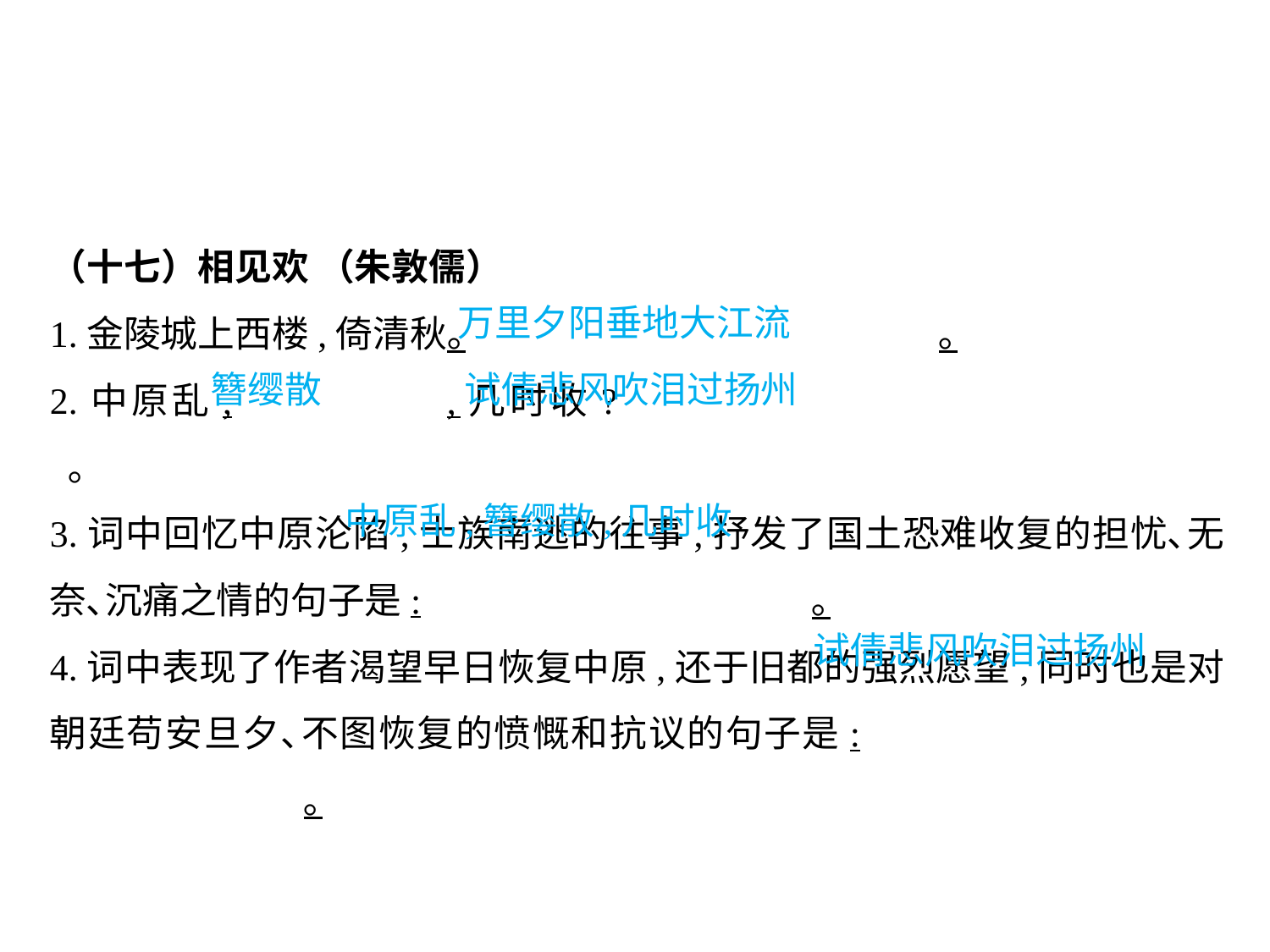

（十七）相见欢 （朱敦儒）
1.金陵城上西楼,倚清秋｡				｡
2.中原乱,		,几时收?					 ｡
3.词中回忆中原沦陷,士族南逃的往事,抒发了国土恐难收复的担忧､无奈､沉痛之情的句子是:				｡
4.词中表现了作者渴望早日恢复中原,还于旧都的强烈愿望,同时也是对朝廷苟安旦夕､不图恢复的愤慨和抗议的句子是:					｡
万里夕阳垂地大江流
簪缨散		试倩悲风吹泪过扬州
中原乱,簪缨散,几时收
试倩悲风吹泪过扬州